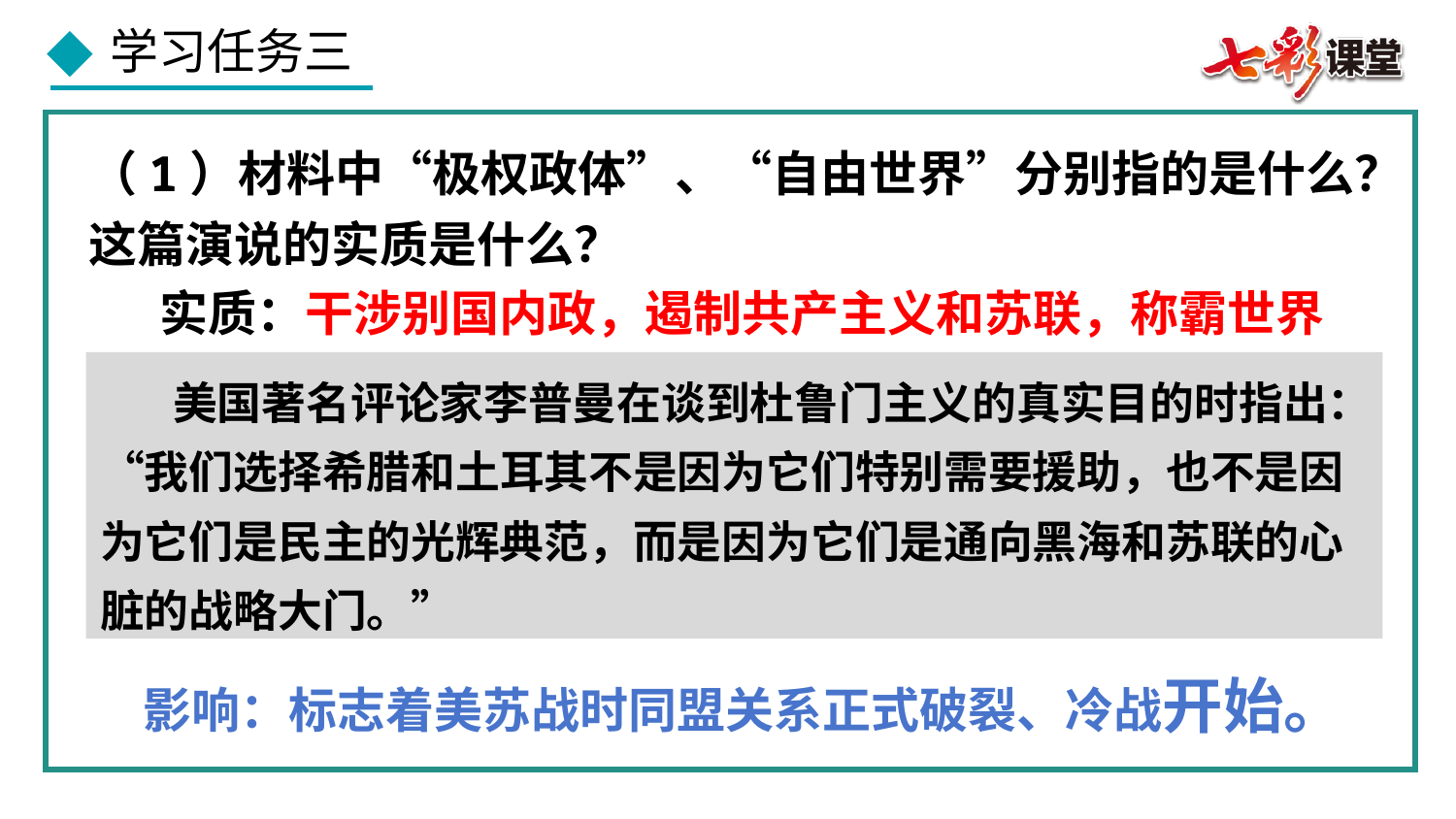

（1）材料中“极权政体”、“自由世界”分别指的是什么？
这篇演说的实质是什么？
实质：干涉别国内政，遏制共产主义和苏联，称霸世界
美国著名评论家李普曼在谈到杜鲁门主义的真实目的时指出：“我们选择希腊和土耳其不是因为它们特别需要援助，也不是因为它们是民主的光辉典范，而是因为它们是通向黑海和苏联的心脏的战略大门。”

影响：标志着美苏战时同盟关系正式破裂、冷战开始。